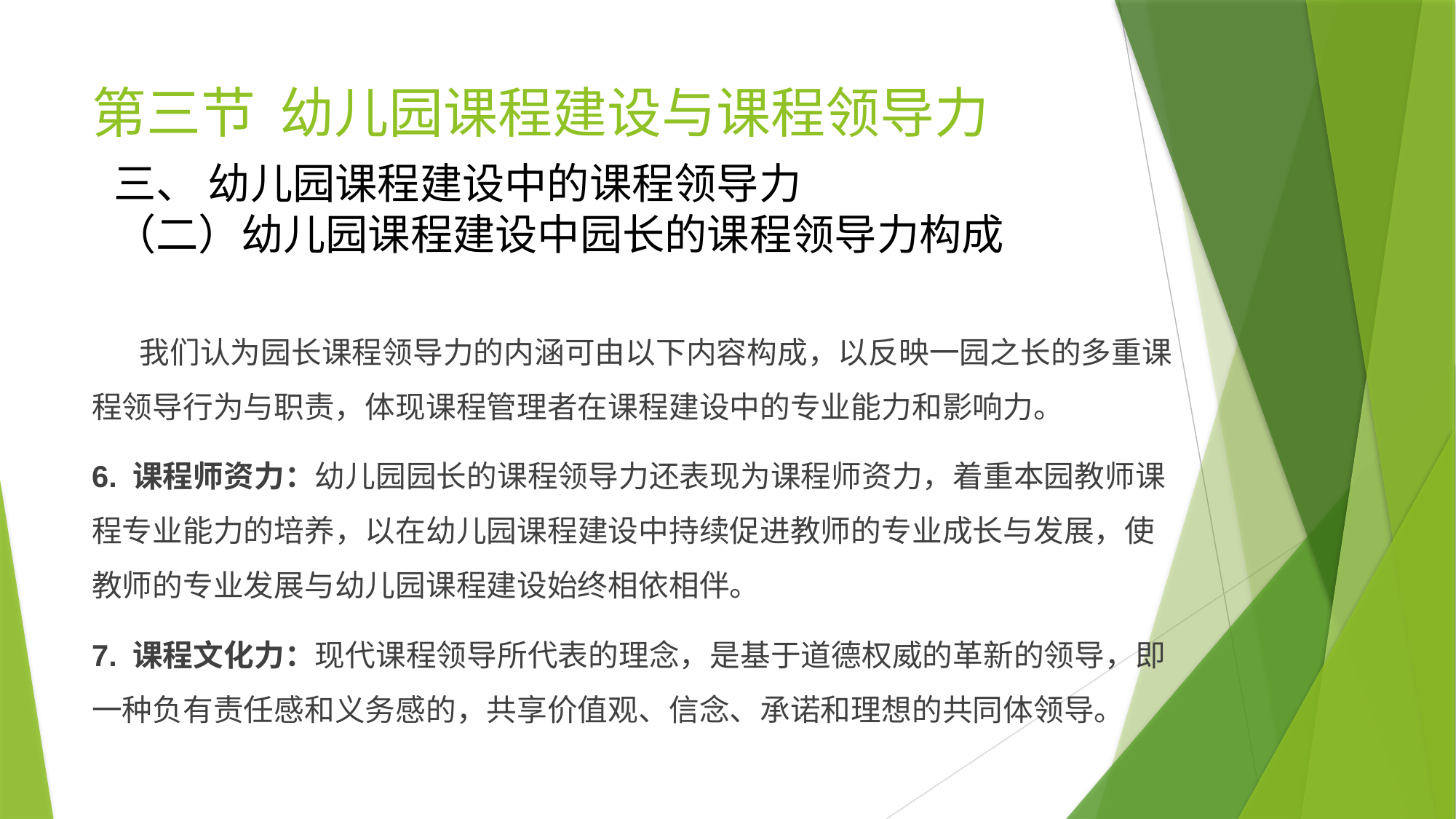

# 第三节  幼儿园课程建设与课程领导力
三、 幼儿园课程建设中的课程领导力
（二）幼儿园课程建设中园长的课程领导力构成
      我们认为园长课程领导力的内涵可由以下内容构成，以反映一园之长的多重课程领导行为与职责，体现课程管理者在课程建设中的专业能力和影响力。
6. 课程师资力：幼儿园园长的课程领导力还表现为课程师资力，着重本园教师课程专业能力的培养，以在幼儿园课程建设中持续促进教师的专业成长与发展，使教师的专业发展与幼儿园课程建设始终相依相伴。
7. 课程文化力：现代课程领导所代表的理念，是基于道德权威的革新的领导，即一种负有责任感和义务感的，共享价值观、信念、承诺和理想的共同体领导。